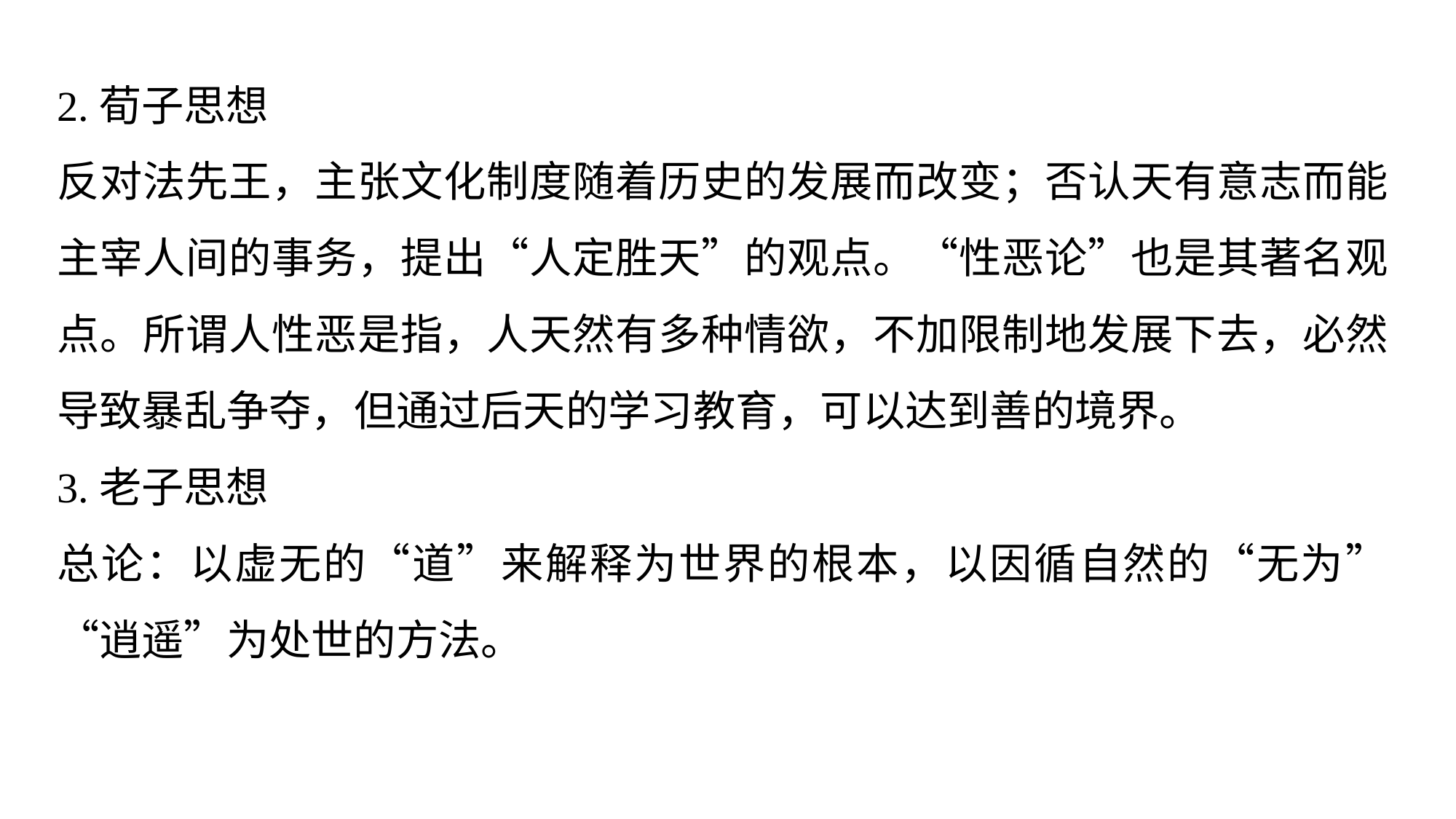

2.荀子思想
反对法先王，主张文化制度随着历史的发展而改变；否认天有意志而能主宰人间的事务，提出“人定胜天”的观点。“性恶论”也是其著名观点。所谓人性恶是指，人天然有多种情欲，不加限制地发展下去，必然导致暴乱争夺，但通过后天的学习教育，可以达到善的境界。
3.老子思想
总论：以虚无的“道”来解释为世界的根本，以因循自然的“无为”“逍遥”为处世的方法。